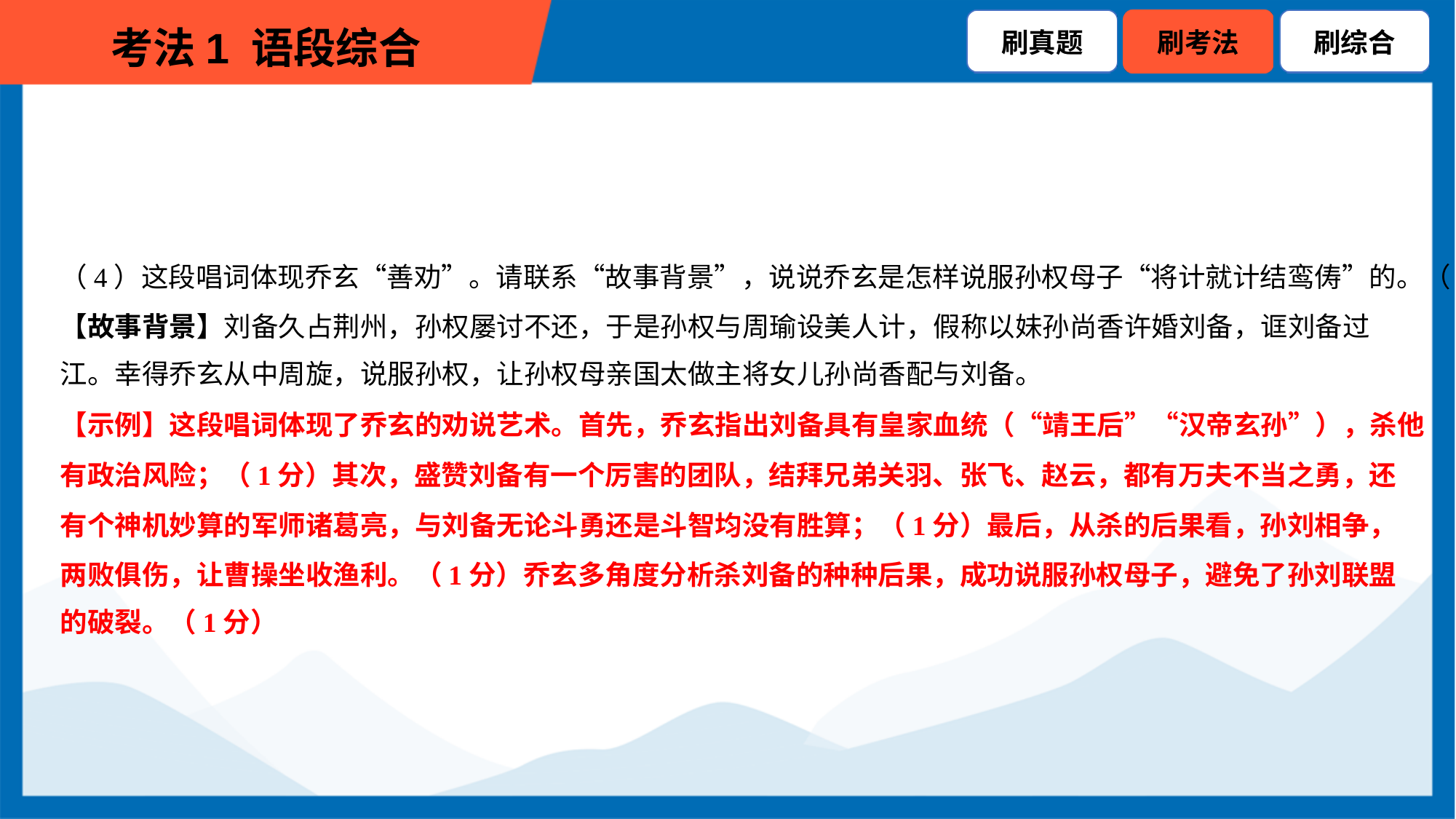

（4）这段唱词体现乔玄“善劝”。请联系“故事背景”，说说乔玄是怎样说服孙权母子“将计就计结鸾俦”的。（4分）
【故事背景】刘备久占荆州，孙权屡讨不还，于是孙权与周瑜设美人计，假称以妹孙尚香许婚刘备，诓刘备过
江。幸得乔玄从中周旋，说服孙权，让孙权母亲国太做主将女儿孙尚香配与刘备。
【示例】这段唱词体现了乔玄的劝说艺术。首先，乔玄指出刘备具有皇家血统（“靖王后”“汉帝玄孙”），杀他
有政治风险；（1分）其次，盛赞刘备有一个厉害的团队，结拜兄弟关羽、张飞、赵云，都有万夫不当之勇，还
有个神机妙算的军师诸葛亮，与刘备无论斗勇还是斗智均没有胜算；（1分）最后，从杀的后果看，孙刘相争，
两败俱伤，让曹操坐收渔利。（1分）乔玄多角度分析杀刘备的种种后果，成功说服孙权母子，避免了孙刘联盟
的破裂。（1分）